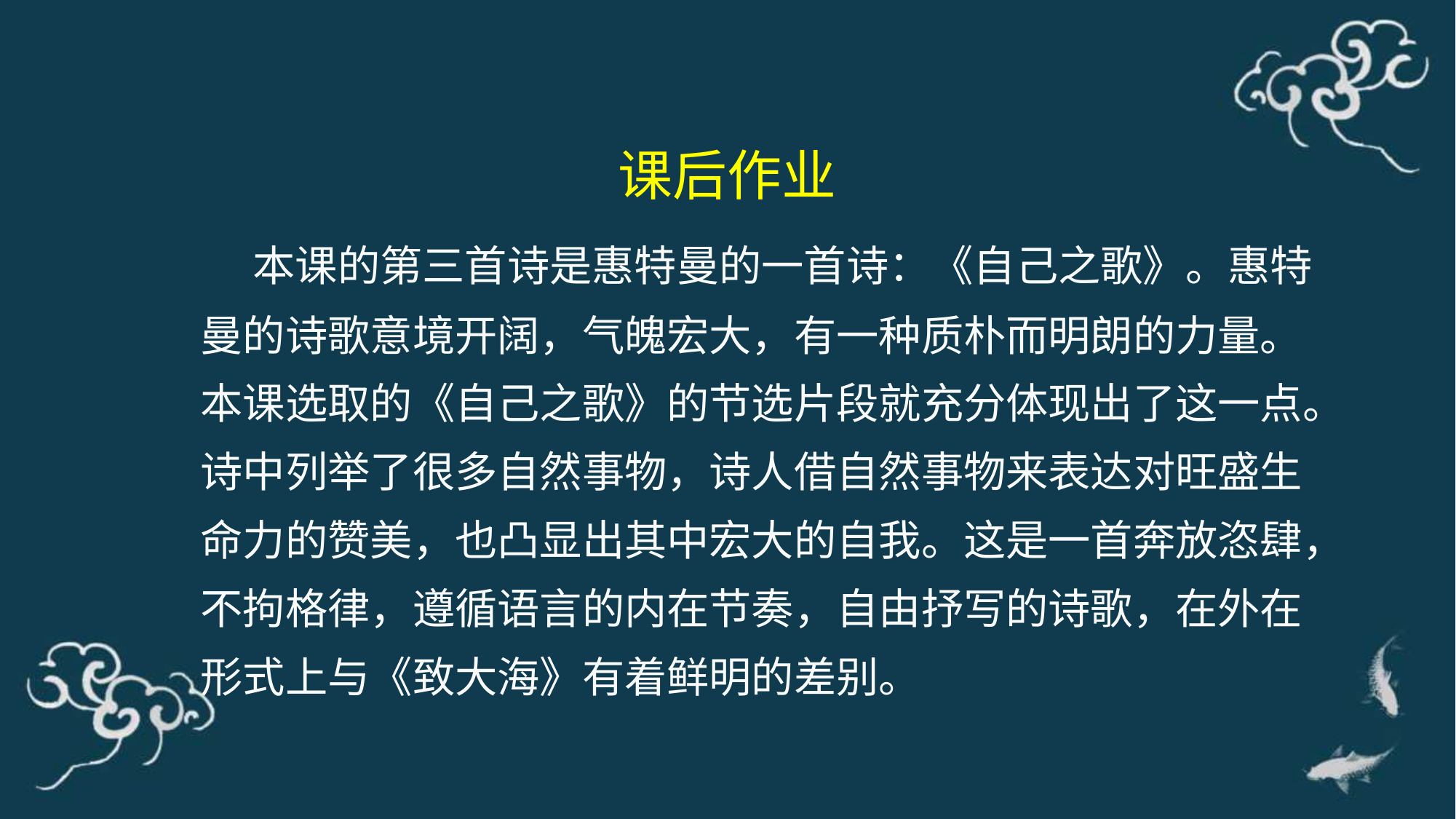

课后作业
    本课的第三首诗是惠特曼的一首诗：《自己之歌》。惠特曼的诗歌意境开阔，气魄宏大，有一种质朴而明朗的力量。本课选取的《自己之歌》的节选片段就充分体现出了这一点。诗中列举了很多自然事物，诗人借自然事物来表达对旺盛生命力的赞美，也凸显出其中宏大的自我。这是一首奔放恣肆，不拘格律，遵循语言的内在节奏，自由抒写的诗歌，在外在形式上与《致大海》有着鲜明的差别。